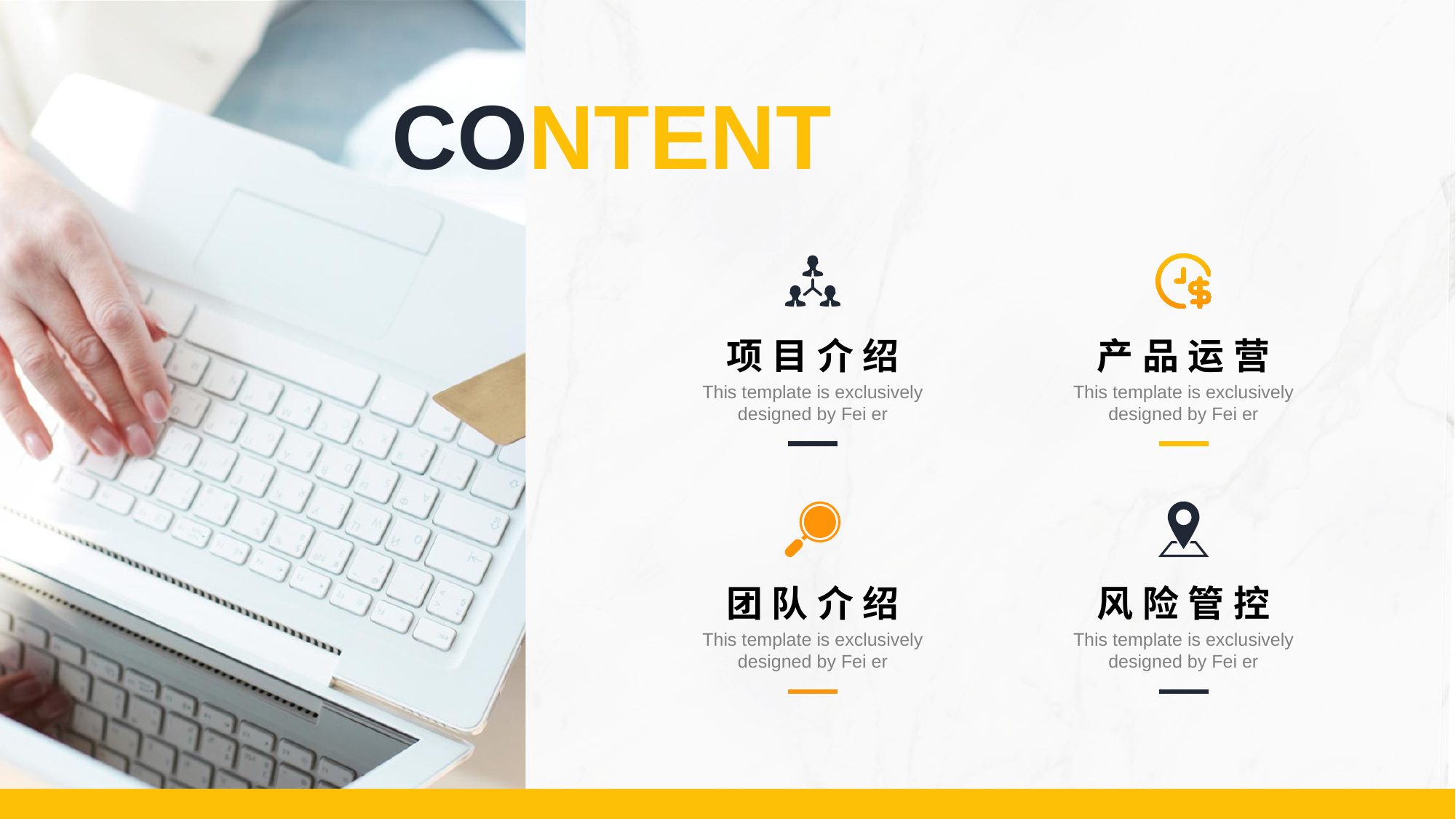

CONTENT

产品运营
This template is exclusively designed by Fei er

项目介绍
This template is exclusively designed by Fei er

风险管控
This template is exclusively designed by Fei er

团队介绍
This template is exclusively designed by Fei er